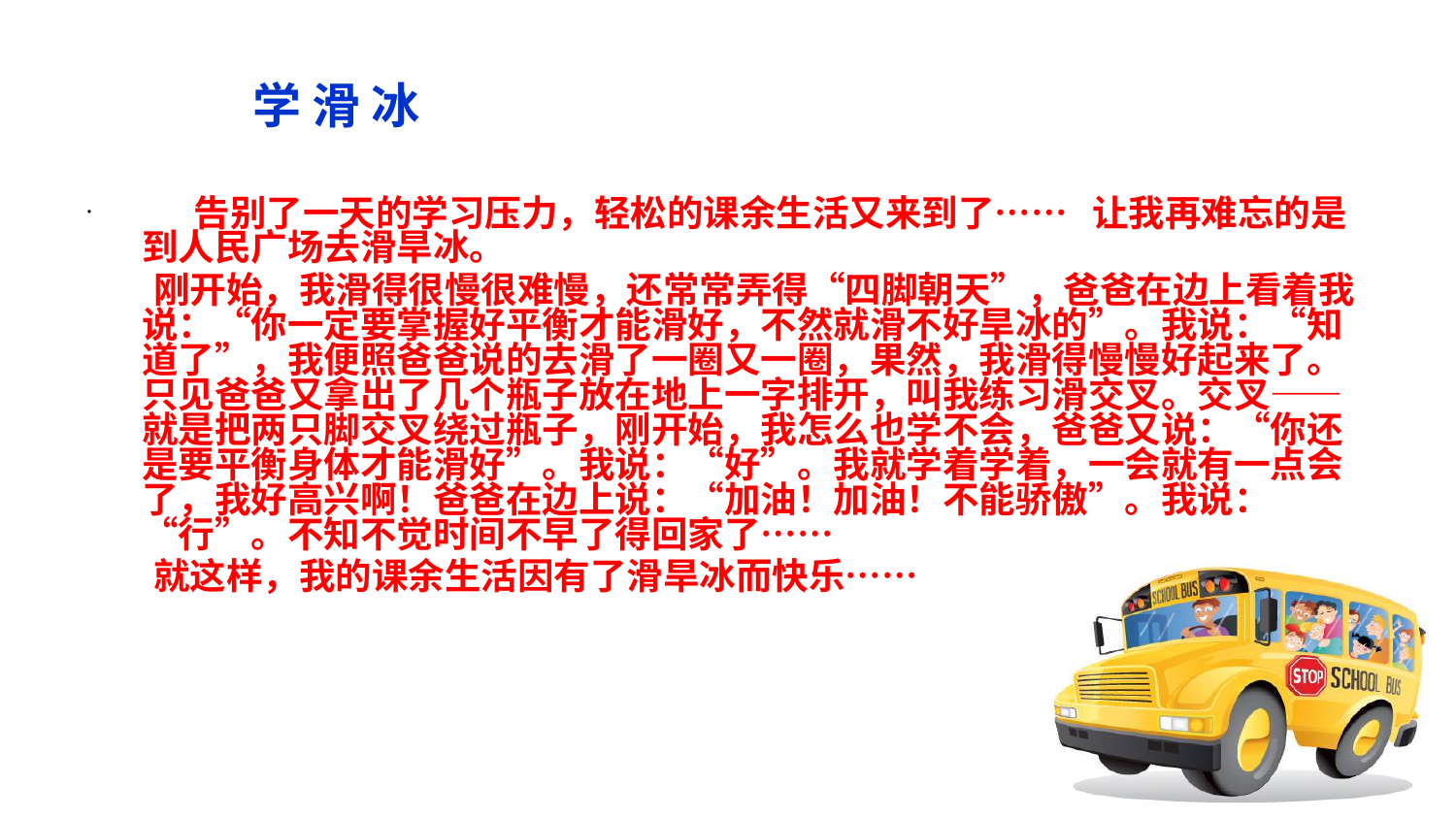

# 学 滑 冰
            告别了一天的学习压力，轻松的课余生活又来到了……   让我再难忘的是到人民广场去滑旱冰。
       刚开始，我滑得很慢很难慢，还常常弄得“四脚朝天”，爸爸在边上看着我说：“你一定要掌握好平衡才能滑好，不然就滑不好旱冰的”。我说：“知道了”，我便照爸爸说的去滑了一圈又一圈，果然，我滑得慢慢好起来了。只见爸爸又拿出了几个瓶子放在地上一字排开，叫我练习滑交叉。交叉——就是把两只脚交叉绕过瓶子，刚开始，我怎么也学不会，爸爸又说：“你还是要平衡身体才能滑好”。我说：“好”。我就学着学着，一会就有一点会了，我好高兴啊！爸爸在边上说：“加油！加油！不能骄傲”。我说：“行”。不知不觉时间不早了得回家了……
       就这样，我的课余生活因有了滑旱冰而快乐……